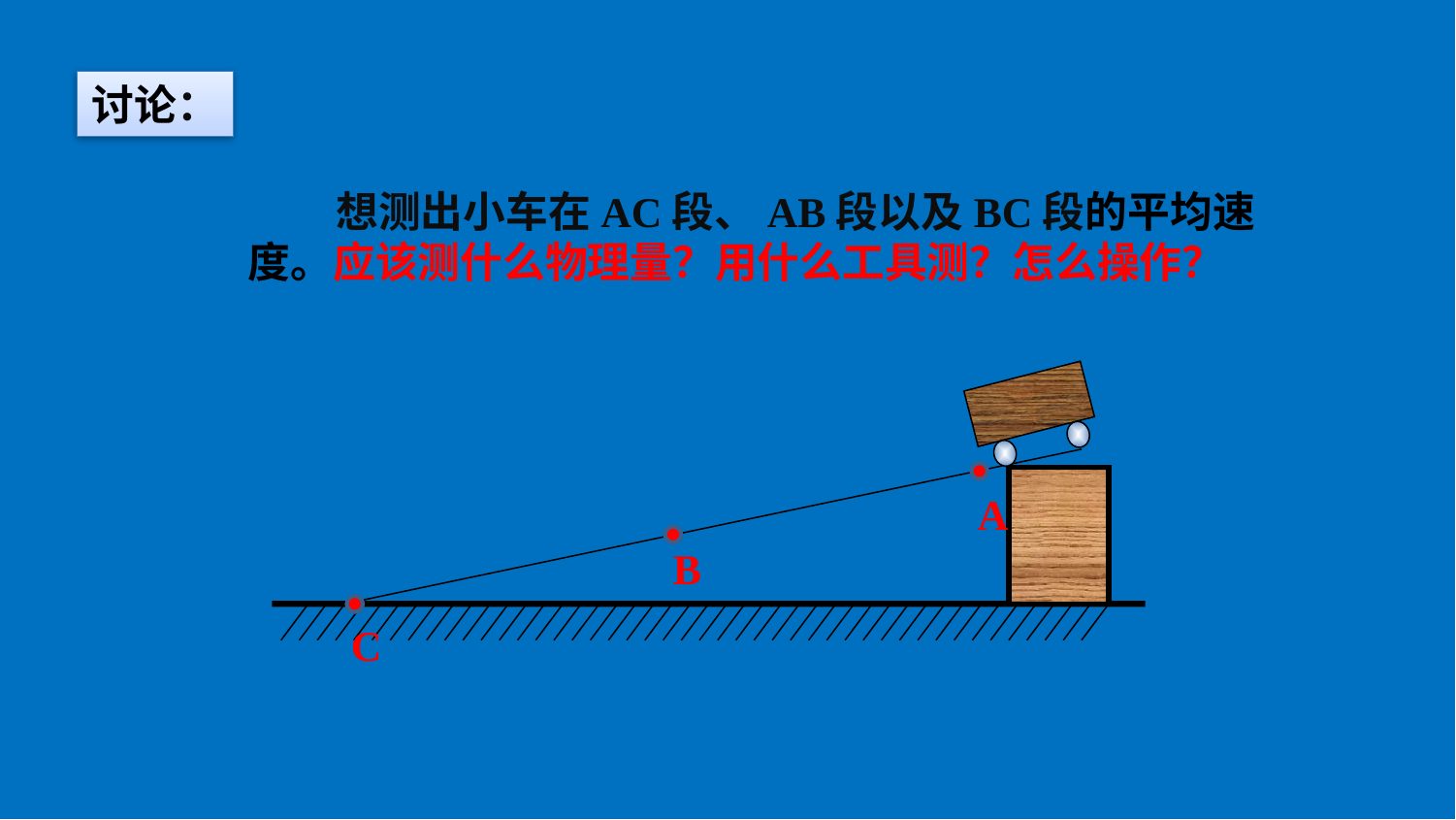

讨论：
        想测出小车在AC段、AB段以及BC段的平均速度。应该测什么物理量？用什么工具测？怎么操作？

A

B

C